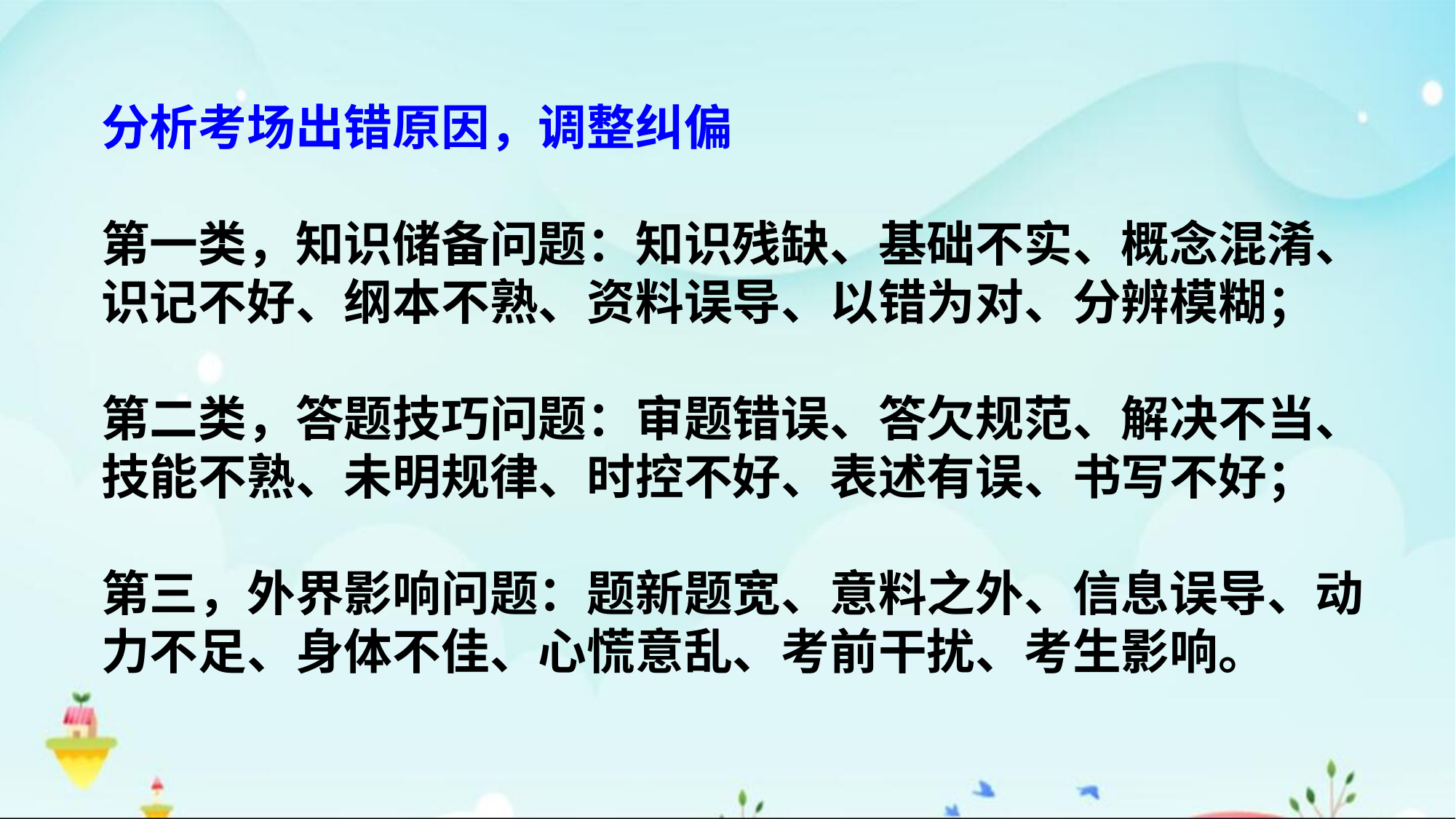

分析考场出错原因，调整纠偏

第一类，知识储备问题：知识残缺、基础不实、概念混淆、识记不好、纲本不熟、资料误导、以错为对、分辨模糊；

第二类，答题技巧问题：审题错误、答欠规范、解决不当、技能不熟、未明规律、时控不好、表述有误、书写不好；

第三，外界影响问题：题新题宽、意料之外、信息误导、动力不足、身体不佳、心慌意乱、考前干扰、考生影响。